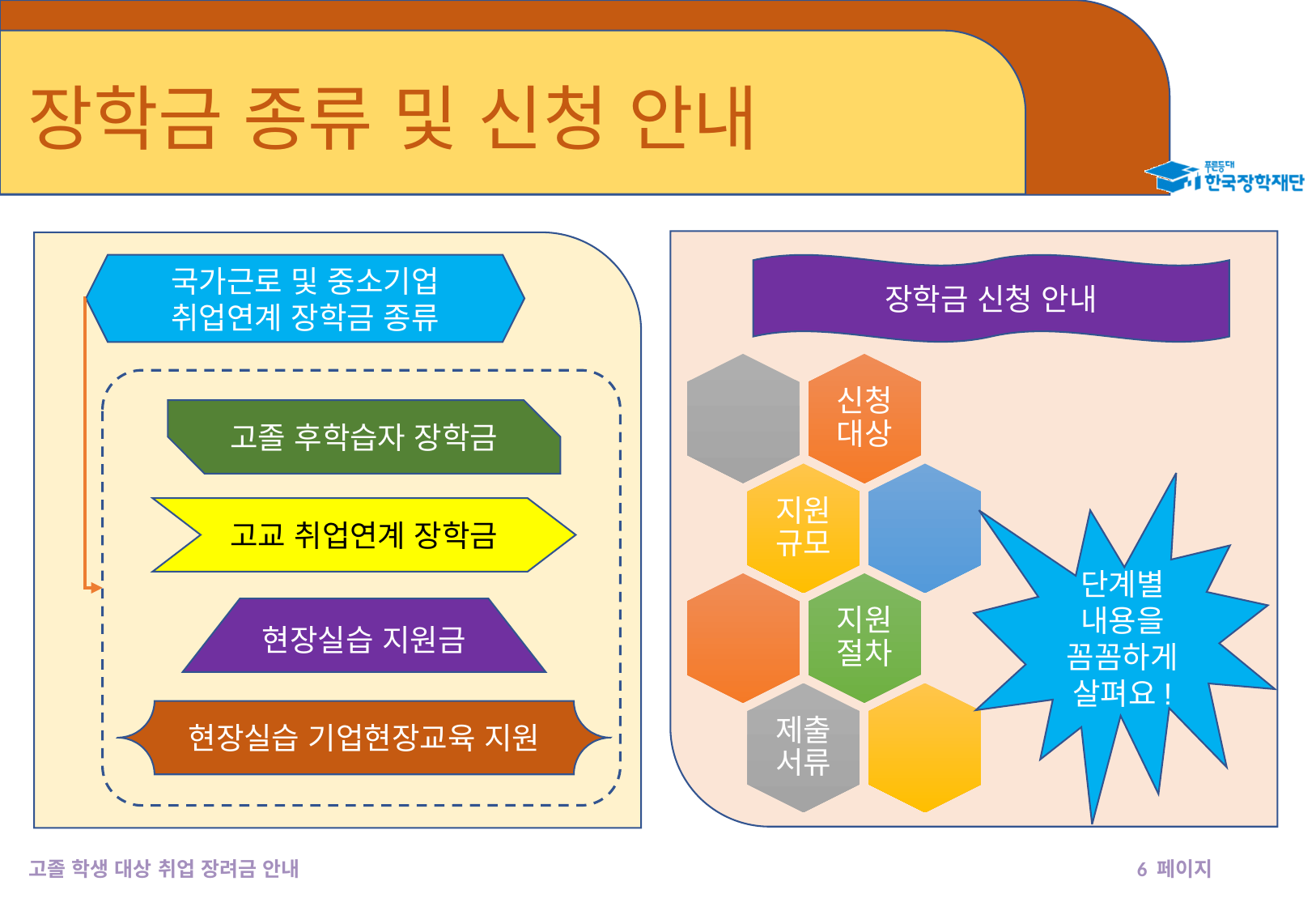

# 장학금 종류 및 신청 안내

장학금 신청 안내
신청 대상

지원 규모

지원 절차

제출 서류

단계별
내용을 꼼꼼하게 살펴요!

국가근로 및 중소기업 취업연계 장학금 종류

고졸 후학습자 장학금
고교 취업연계 장학금
현장실습 지원금
현장실습 기업현장교육 지원
고졸 학생 대상 취업 장려금 안내
6 페이지